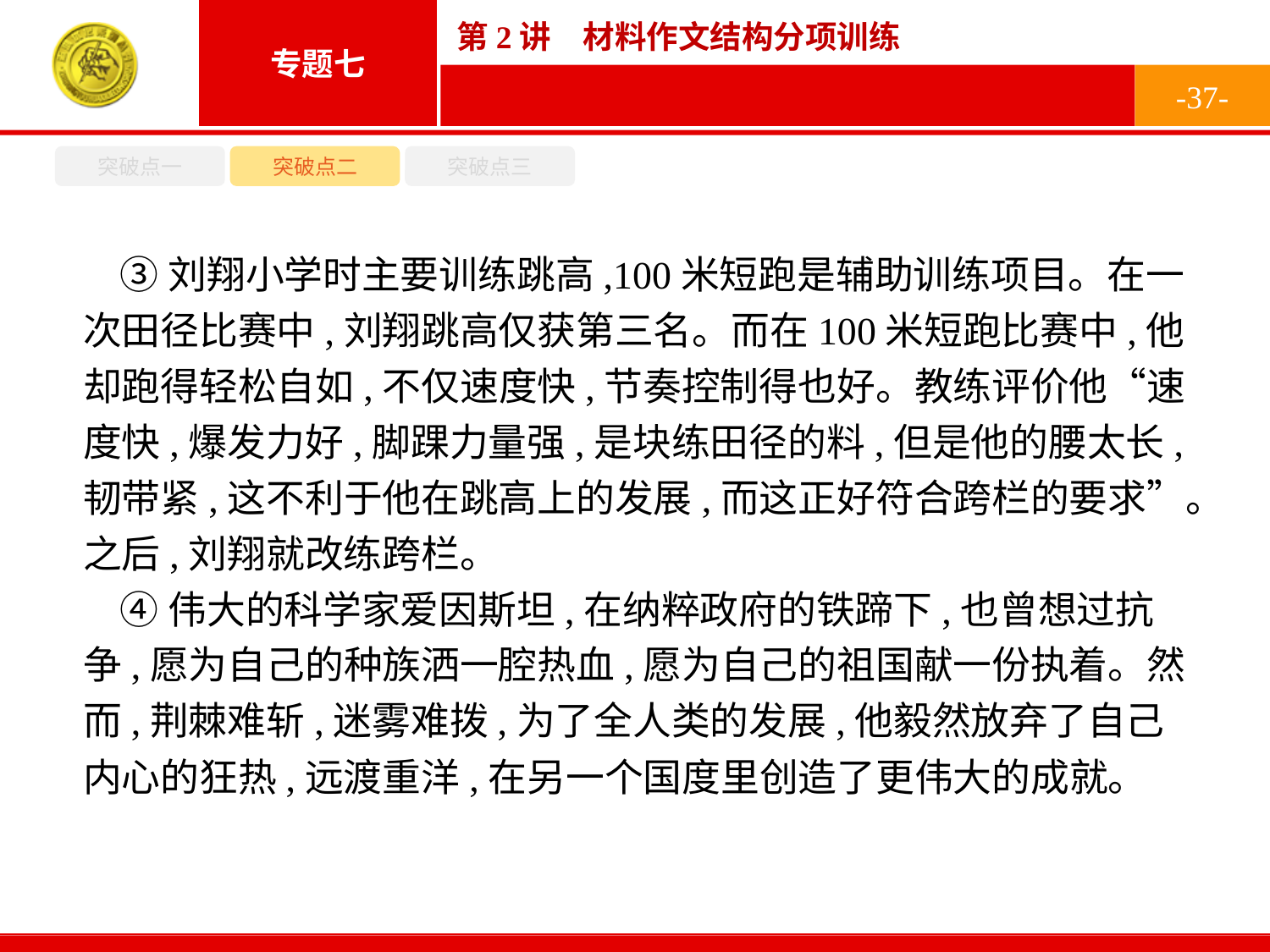

-37-
突破点一
突破点二
突破点三
③刘翔小学时主要训练跳高,100米短跑是辅助训练项目。在一次田径比赛中,刘翔跳高仅获第三名。而在100米短跑比赛中,他却跑得轻松自如,不仅速度快,节奏控制得也好。教练评价他“速度快,爆发力好,脚踝力量强,是块练田径的料,但是他的腰太长,韧带紧,这不利于他在跳高上的发展,而这正好符合跨栏的要求”。之后,刘翔就改练跨栏。
④伟大的科学家爱因斯坦,在纳粹政府的铁蹄下,也曾想过抗争,愿为自己的种族洒一腔热血,愿为自己的祖国献一份执着。然而,荆棘难斩,迷雾难拨,为了全人类的发展,他毅然放弃了自己内心的狂热,远渡重洋,在另一个国度里创造了更伟大的成就。